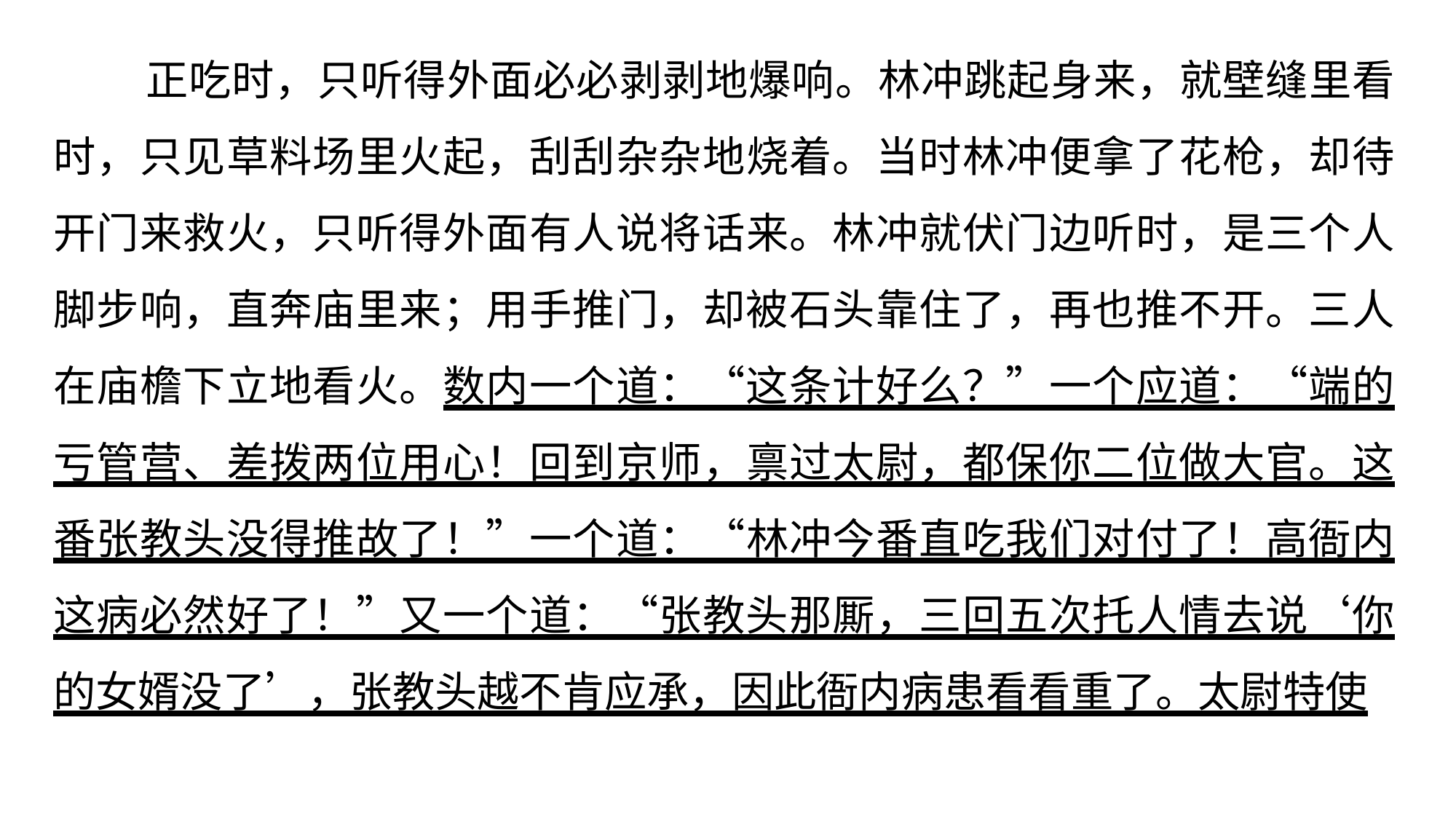

正吃时，只听得外面必必剥剥地爆响。林冲跳起身来，就壁缝里看时，只见草料场里火起，刮刮杂杂地烧着。当时林冲便拿了花枪，却待开门来救火，只听得外面有人说将话来。林冲就伏门边听时，是三个人脚步响，直奔庙里来；用手推门，却被石头靠住了，再也推不开。三人在庙檐下立地看火。数内一个道：“这条计好么？”一个应道：“端的亏管营、差拨两位用心！回到京师，禀过太尉，都保你二位做大官。这番张教头没得推故了！”一个道：“林冲今番直吃我们对付了！高衙内这病必然好了！”又一个道：“张教头那厮，三回五次托人情去说‘你的女婿没了’，张教头越不肯应承，因此衙内病患看看重了。太尉特使